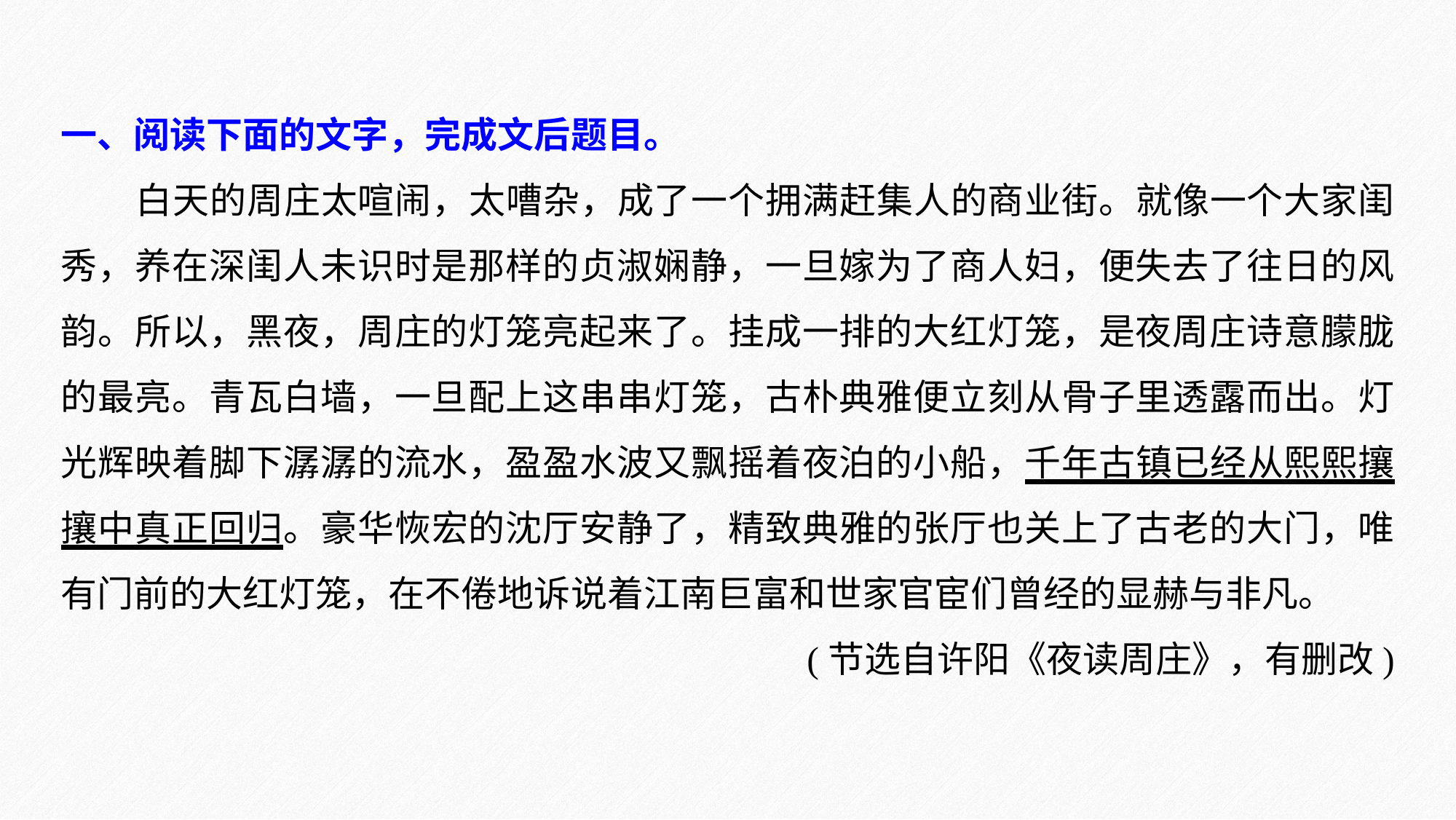

一、阅读下面的文字，完成文后题目。
白天的周庄太喧闹，太嘈杂，成了一个拥满赶集人的商业街。就像一个大家闺秀，养在深闺人未识时是那样的贞淑娴静，一旦嫁为了商人妇，便失去了往日的风韵。所以，黑夜，周庄的灯笼亮起来了。挂成一排的大红灯笼，是夜周庄诗意朦胧的最亮。青瓦白墙，一旦配上这串串灯笼，古朴典雅便立刻从骨子里透露而出。灯光辉映着脚下潺潺的流水，盈盈水波又飘摇着夜泊的小船，千年古镇已经从熙熙攘攘中真正回归。豪华恢宏的沈厅安静了，精致典雅的张厅也关上了古老的大门，唯有门前的大红灯笼，在不倦地诉说着江南巨富和世家官宦们曾经的显赫与非凡。
(节选自许阳《夜读周庄》，有删改)